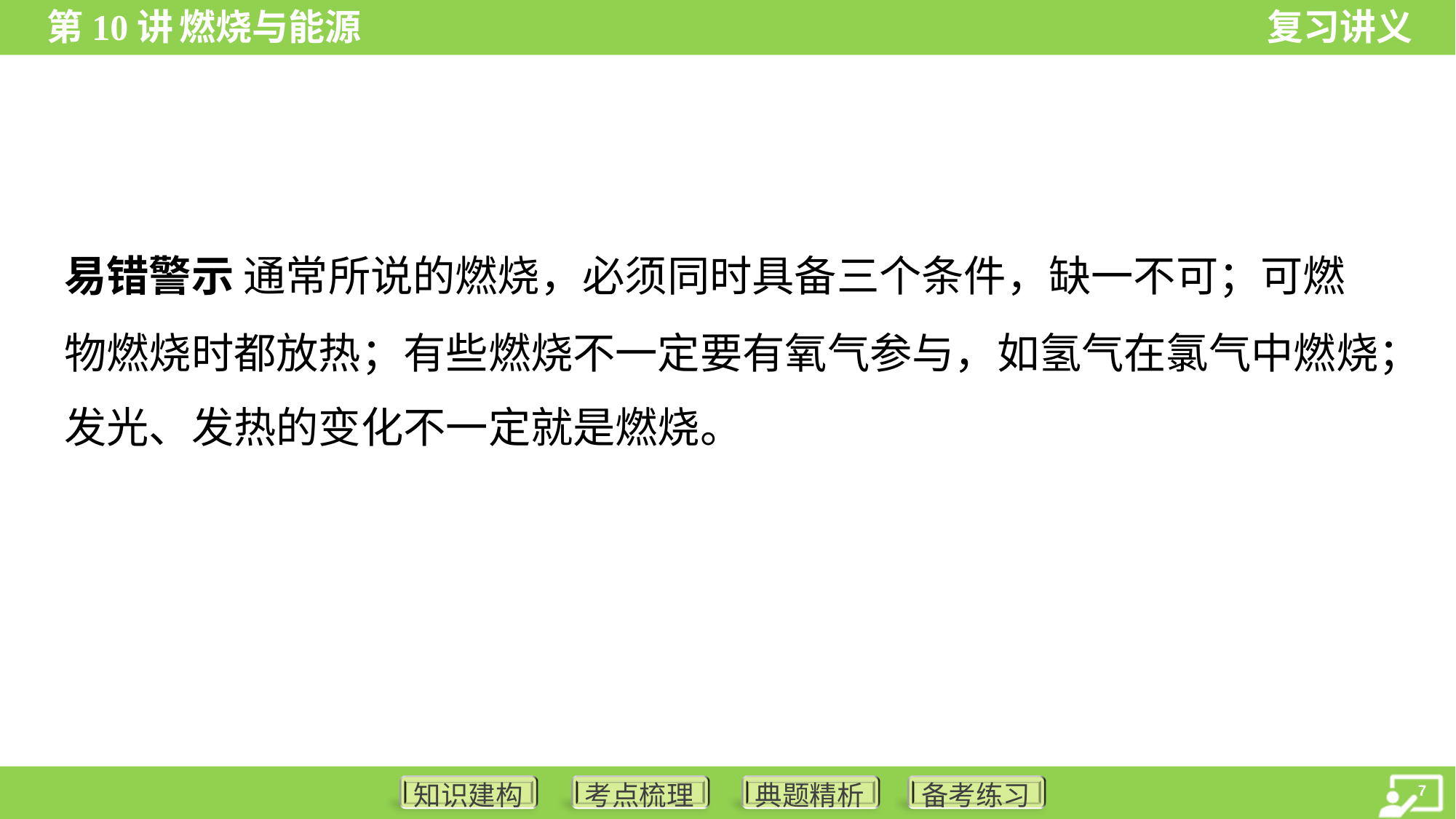

易错警示 通常所说的燃烧，必须同时具备三个条件，缺一不可；可燃
物燃烧时都放热；有些燃烧不一定要有氧气参与，如氢气在氯气中燃烧；
发光、发热的变化不一定就是燃烧。